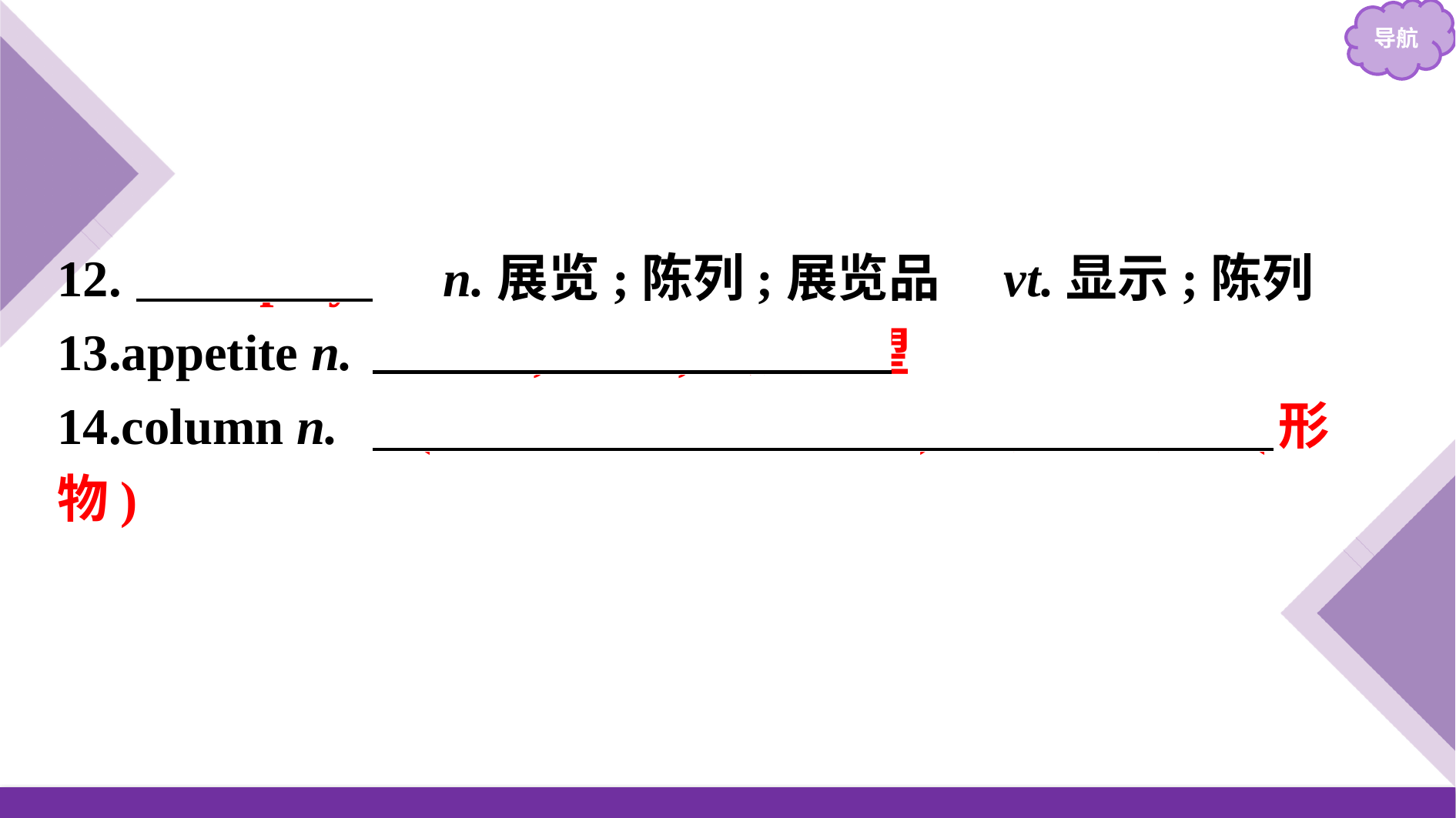

12.　display　 n.展览;陈列;展览品　vt.显示;陈列
13.appetite n.　食欲;胃口;强烈欲望
14.column n.　(书、报纸印刷页上的)栏;专栏;柱(形物)